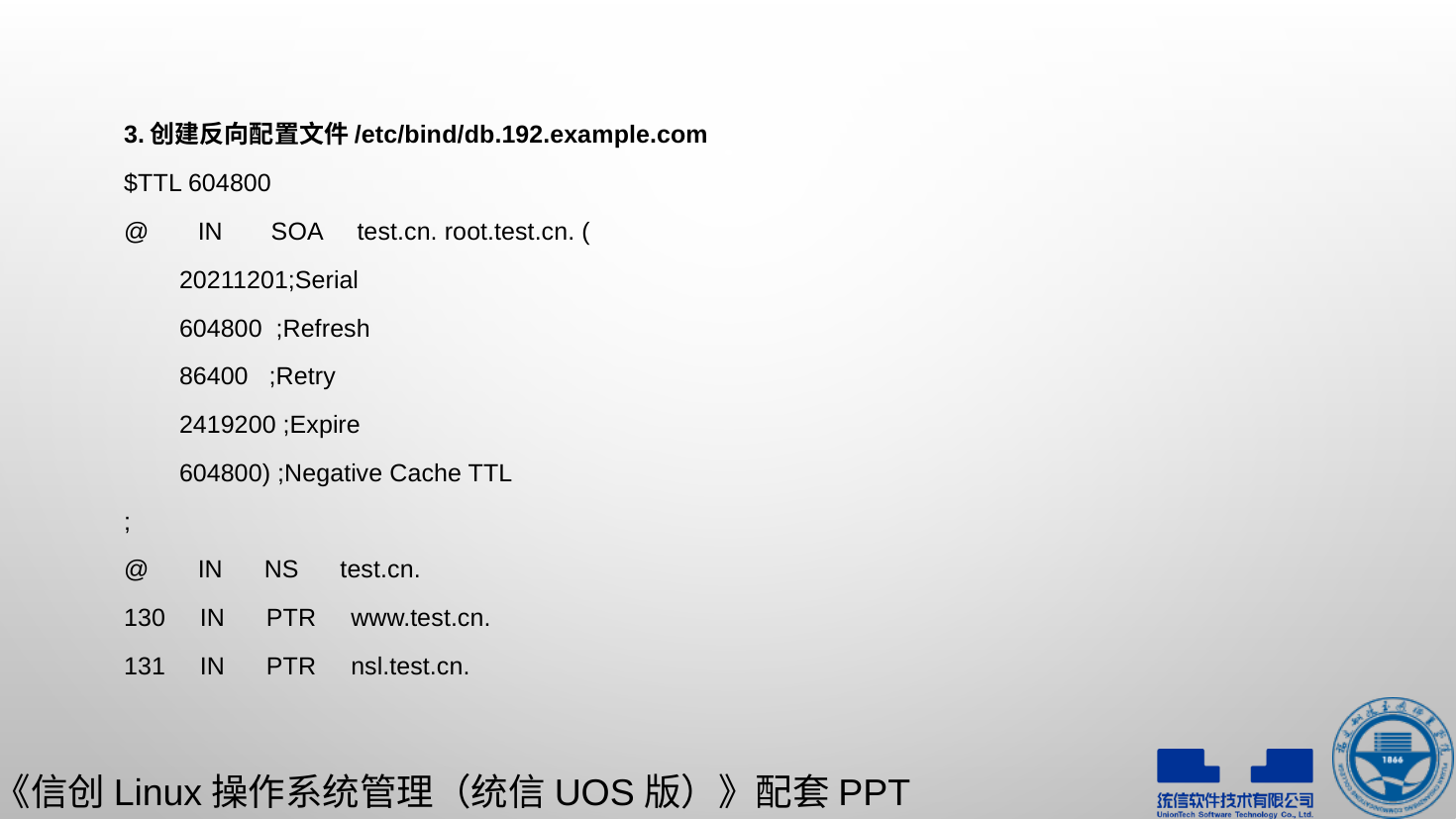

3.创建反向配置文件/etc/bind/db.192.example.com
$TTL 604800
@       IN       SOA     test.cn. root.test.cn. (
        20211201;Serial
        604800  ;Refresh
        86400   ;Retry
        2419200 ;Expire
        604800) ;Negative Cache TTL
;
@       IN      NS      test.cn.
130     IN      PTR     www.test.cn.
131     IN      PTR     nsl.test.cn.